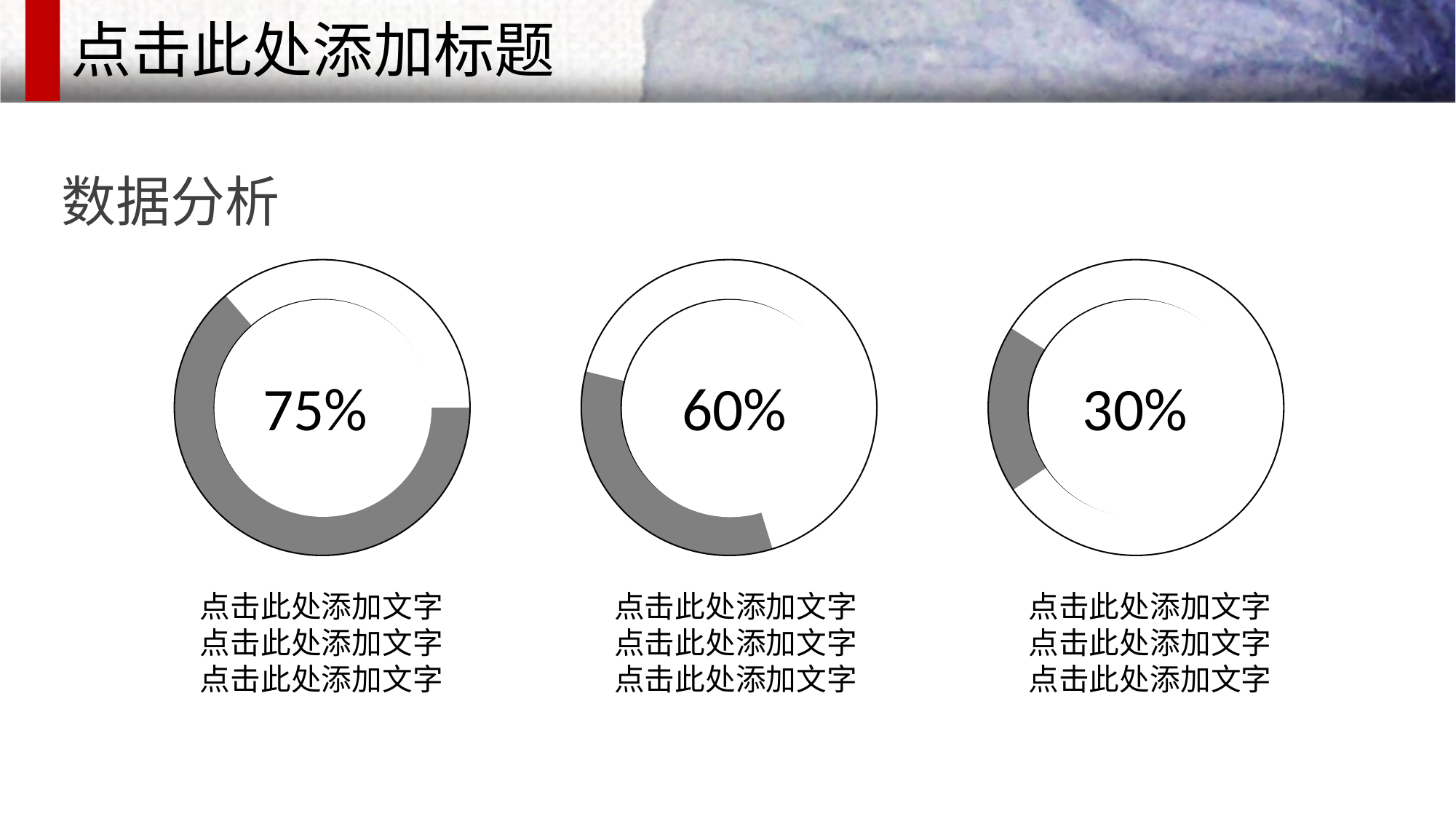

点击此处添加标题
数据分析

75%
60%
30%
点击此处添加文字点击此处添加文字
点击此处添加文字
点击此处添加文字点击此处添加文字
点击此处添加文字
点击此处添加文字点击此处添加文字
点击此处添加文字